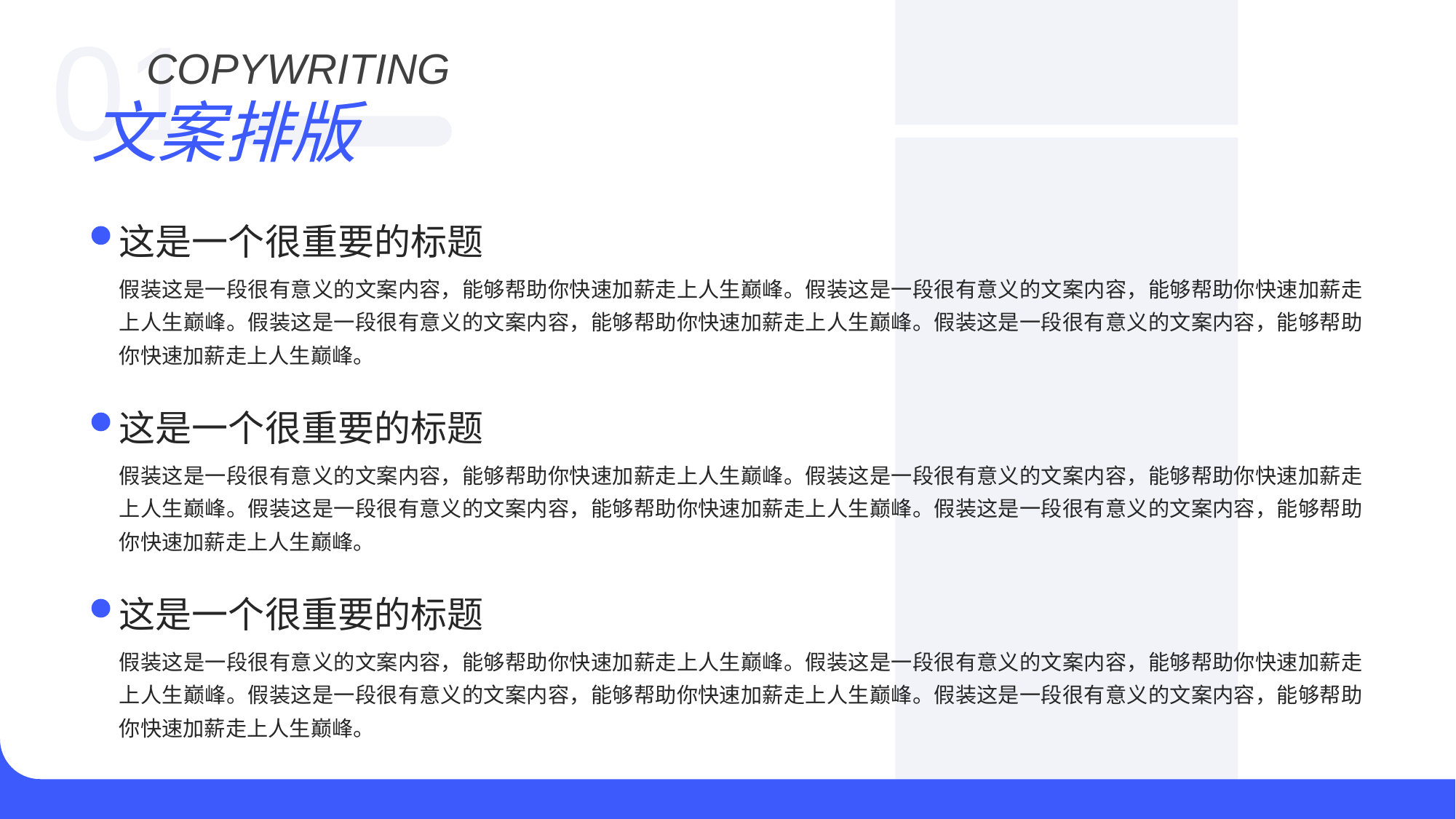

01
COPYWRITING
文案排版

这是一个很重要的标题

假装这是一段很有意义的文案内容，能够帮助你快速加薪走上人生巅峰。假装这是一段很有意义的文案内容，能够帮助你快速加薪走上人生巅峰。假装这是一段很有意义的文案内容，能够帮助你快速加薪走上人生巅峰。假装这是一段很有意义的文案内容，能够帮助你快速加薪走上人生巅峰。
这是一个很重要的标题

假装这是一段很有意义的文案内容，能够帮助你快速加薪走上人生巅峰。假装这是一段很有意义的文案内容，能够帮助你快速加薪走上人生巅峰。假装这是一段很有意义的文案内容，能够帮助你快速加薪走上人生巅峰。假装这是一段很有意义的文案内容，能够帮助你快速加薪走上人生巅峰。
这是一个很重要的标题

假装这是一段很有意义的文案内容，能够帮助你快速加薪走上人生巅峰。假装这是一段很有意义的文案内容，能够帮助你快速加薪走上人生巅峰。假装这是一段很有意义的文案内容，能够帮助你快速加薪走上人生巅峰。假装这是一段很有意义的文案内容，能够帮助你快速加薪走上人生巅峰。